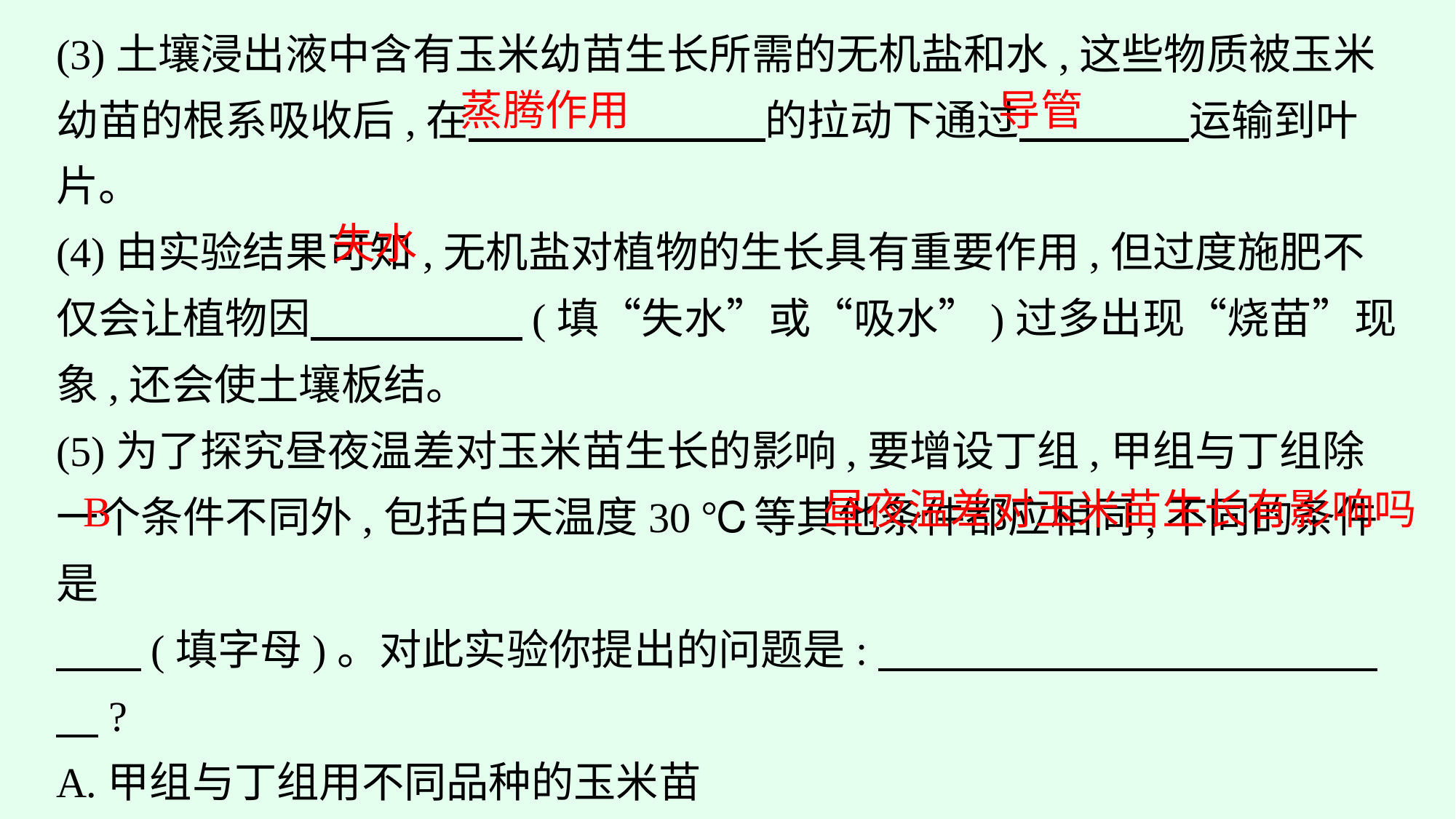

(3)土壤浸出液中含有玉米幼苗生长所需的无机盐和水,这些物质被玉米幼苗的根系吸收后,在　　　　　　　的拉动下通过　　　　运输到叶片。
(4)由实验结果可知,无机盐对植物的生长具有重要作用,但过度施肥不仅会让植物因　　　　　(填“失水”或“吸水”)过多出现“烧苗”现象,还会使土壤板结。
(5)为了探究昼夜温差对玉米苗生长的影响,要增设丁组,甲组与丁组除一个条件不同外,包括白天温度30 ℃等其他条件都应相同,不同的条件是
　　(填字母)。对此实验你提出的问题是:　        　　　　　　　　　　?
A.甲组与丁组用不同品种的玉米苗
B.甲组夜间温度12 ℃,丁组夜间温度22 ℃
C.甲组与丁组夜间温度相同
D.甲组始终光照,丁组始终黑暗
蒸腾作用
导管
失水
昼夜温差对玉米苗生长有影响吗
B